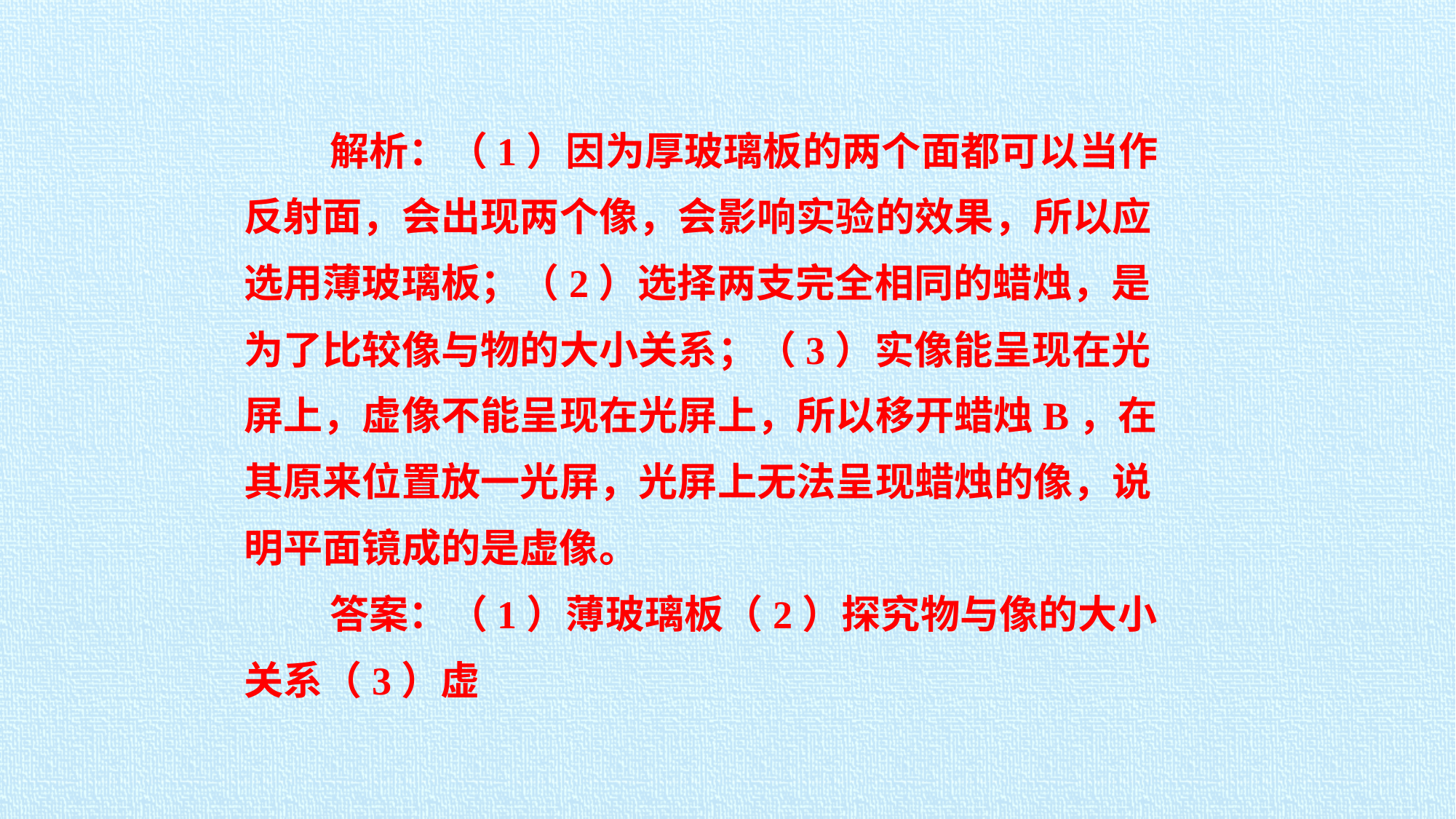

解析：（1）因为厚玻璃板的两个面都可以当作反射面，会出现两个像，会影响实验的效果，所以应选用薄玻璃板；（2）选择两支完全相同的蜡烛，是为了比较像与物的大小关系；（3）实像能呈现在光屏上，虚像不能呈现在光屏上，所以移开蜡烛B，在其原来位置放一光屏，光屏上无法呈现蜡烛的像，说明平面镜成的是虚像。
答案：（1）薄玻璃板（2）探究物与像的大小关系（3）虚